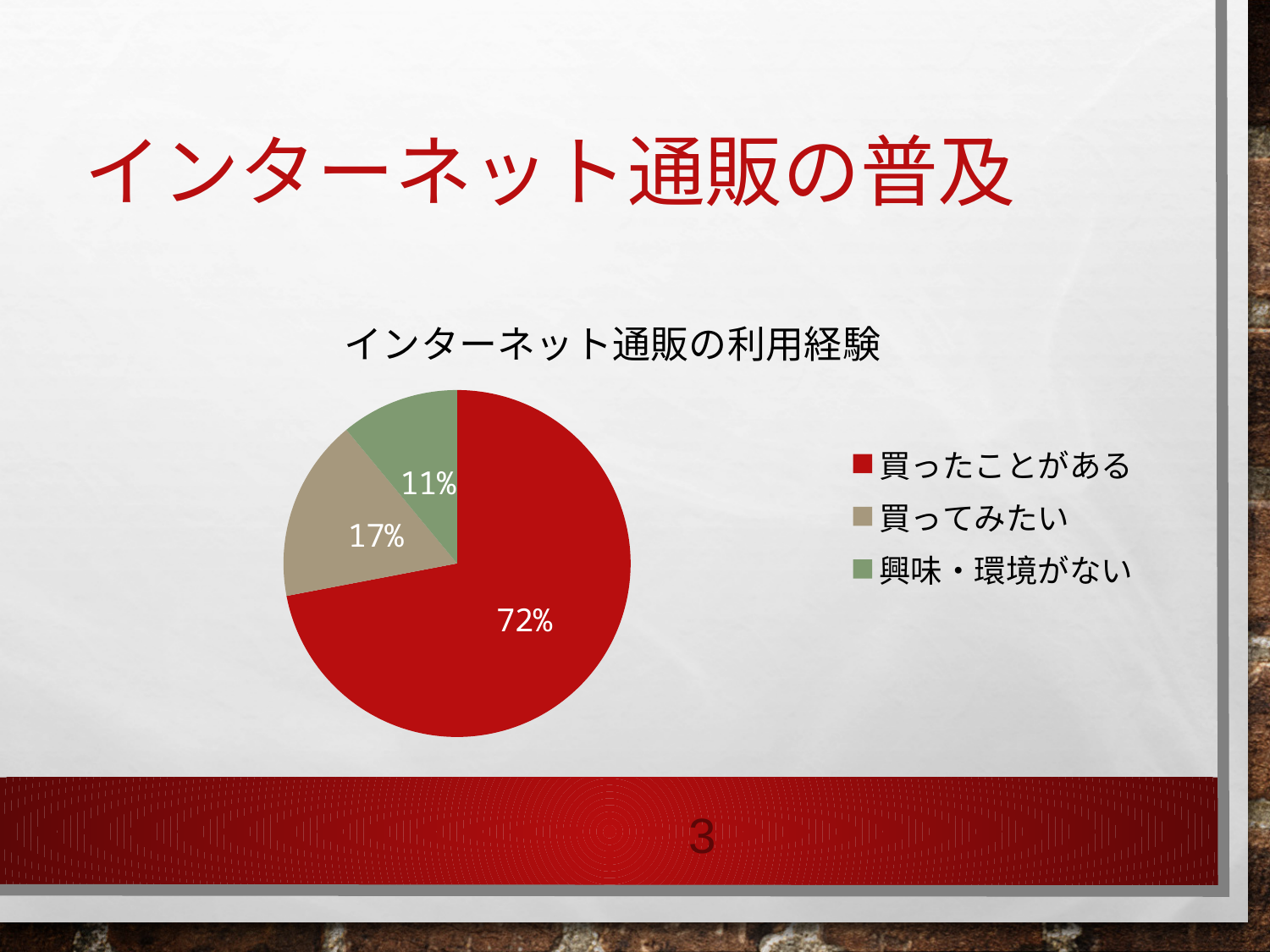

# インターネット通販の普及

### Chart: インターネット通販の利用経験

| Category | 利用経験 |
|---|---|
| 買ったことがある | 0.7200000000000001 |
| 買ってみたい | 0.17 |
| 興味・環境がない | 0.11000000000000001 |
3